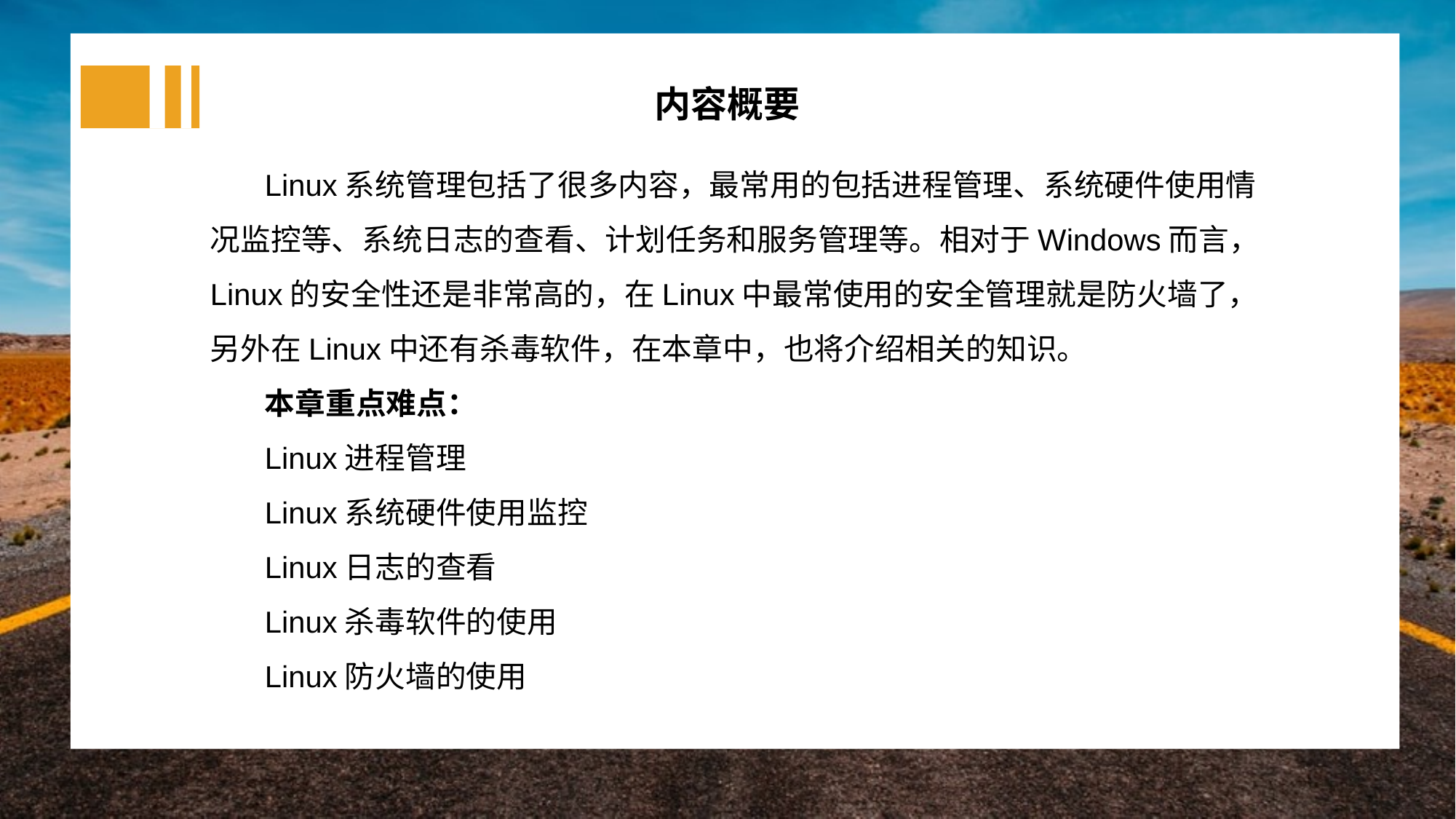

内容概要
Linux系统管理包括了很多内容，最常用的包括进程管理、系统硬件使用情况监控等、系统日志的查看、计划任务和服务管理等。相对于Windows而言，Linux的安全性还是非常高的，在Linux中最常使用的安全管理就是防火墙了，另外在Linux中还有杀毒软件，在本章中，也将介绍相关的知识。
本章重点难点：
Linux进程管理
Linux系统硬件使用监控
Linux日志的查看
Linux杀毒软件的使用
Linux防火墙的使用